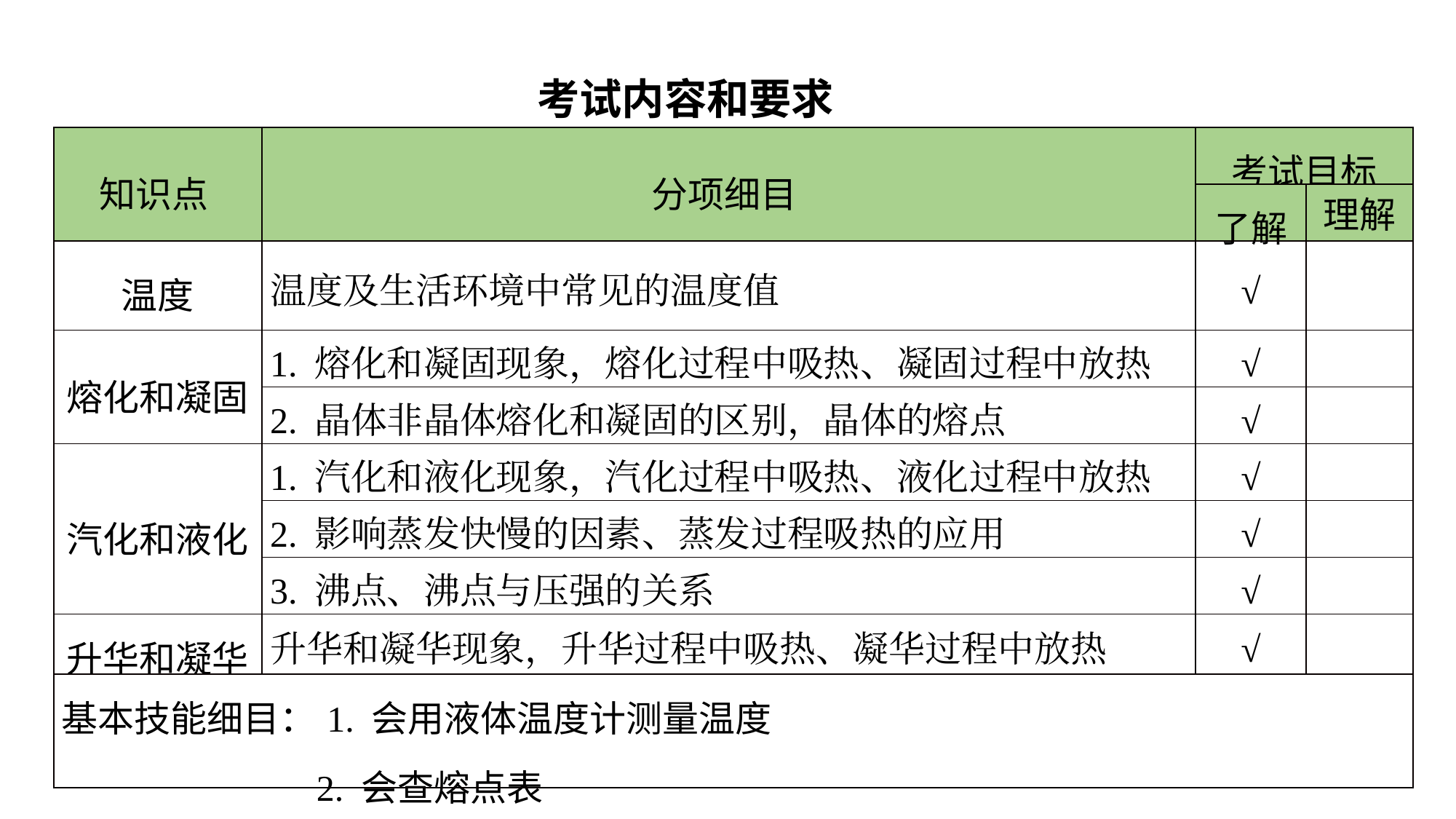

考试内容和要求
| 知识点 | 分项细目 | 考试目标 |  |
| --- | --- | --- | --- |
|  |  | 了解 | 理解 |
| 温度 | 温度及生活环境中常见的温度值 | √ |  |
| 熔化和凝固 | 1. 熔化和凝固现象，熔化过程中吸热、凝固过程中放热 | √ |  |
|  | 2. 晶体非晶体熔化和凝固的区别，晶体的熔点 | √ |  |
| 汽化和液化 | 1. 汽化和液化现象，汽化过程中吸热、液化过程中放热 | √ |  |
|  | 2. 影响蒸发快慢的因素、蒸发过程吸热的应用 | √ |  |
|  | 3. 沸点、沸点与压强的关系 | √ |  |
| 升华和凝华 | 升华和凝华现象，升华过程中吸热、凝华过程中放热 | √ |  |
| 基本技能细目：1. 会用液体温度计测量温度 2. 会查熔点表 |  |  |  |